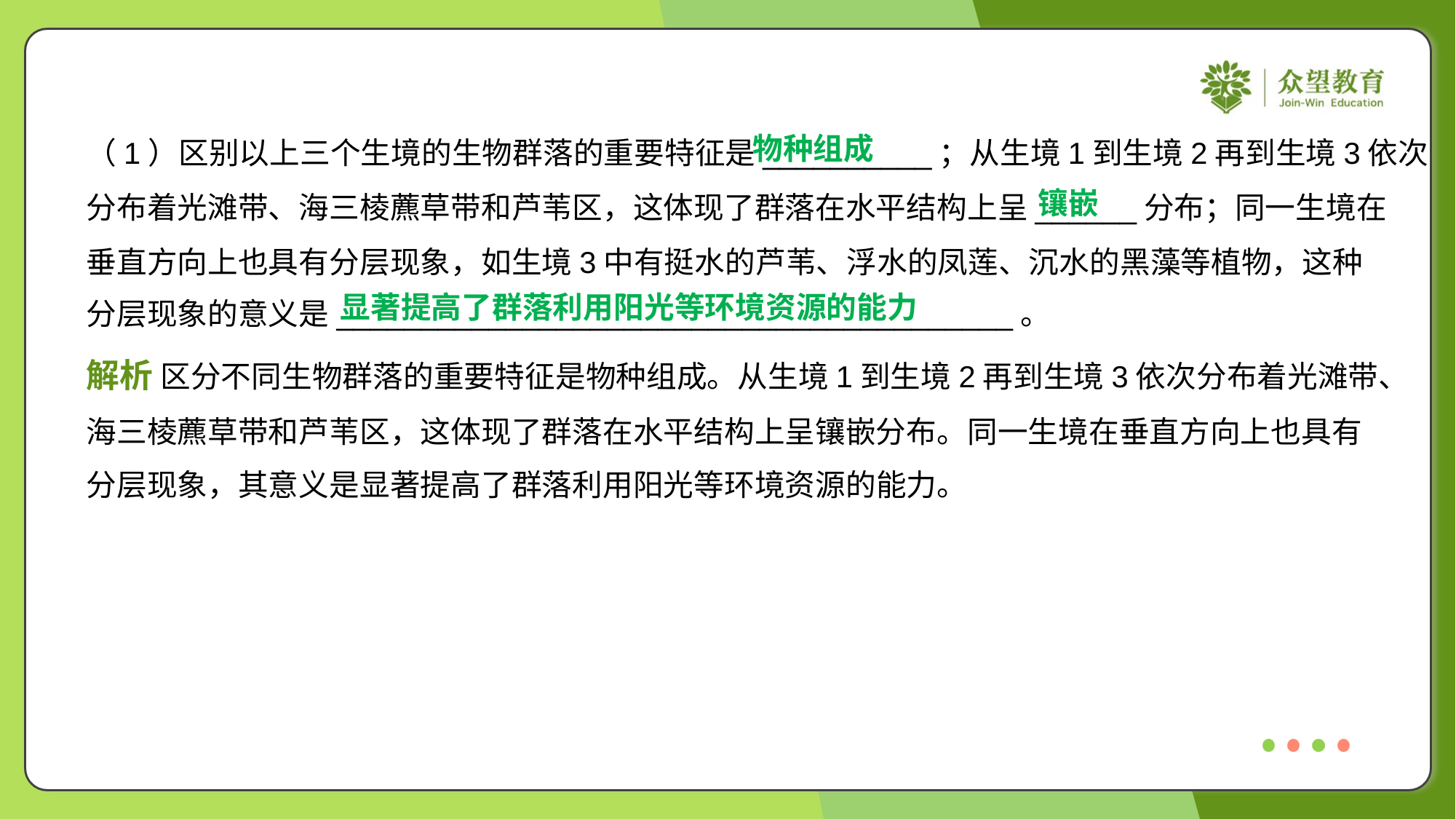

物种组成
（1）区别以上三个生境的生物群落的重要特征是__________；从生境1到生境2再到生境3依次
分布着光滩带、海三棱藨草带和芦苇区，这体现了群落在水平结构上呈______分布；同一生境在
垂直方向上也具有分层现象，如生境3中有挺水的芦苇、浮水的凤莲、沉水的黑藻等植物，这种
分层现象的意义是________________________________________。
镶嵌
显著提高了群落利用阳光等环境资源的能力
解析 区分不同生物群落的重要特征是物种组成。从生境1到生境2再到生境3依次分布着光滩带、
海三棱藨草带和芦苇区，这体现了群落在水平结构上呈镶嵌分布。同一生境在垂直方向上也具有
分层现象，其意义是显著提高了群落利用阳光等环境资源的能力。